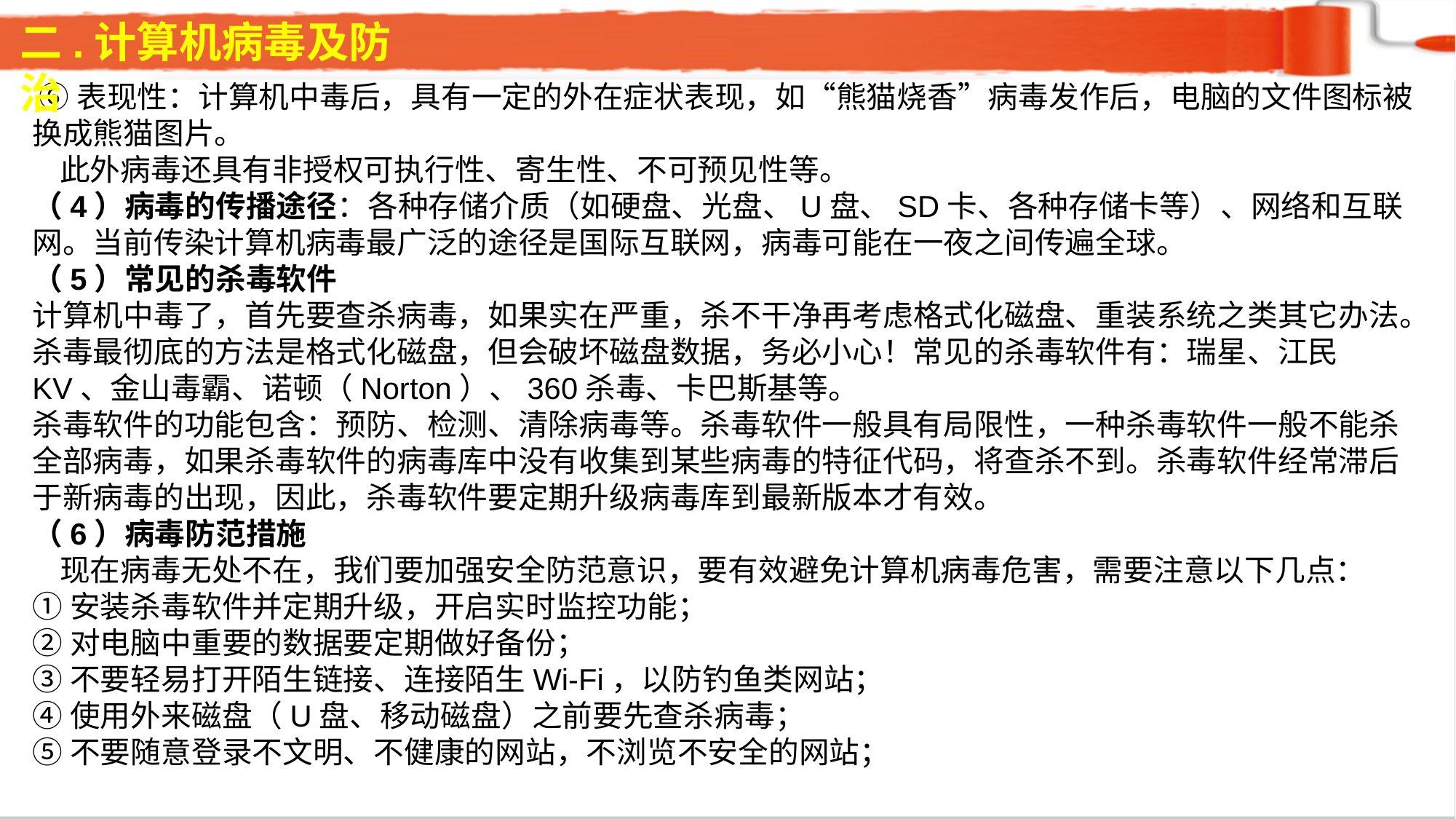

二.计算机病毒及防治
 ⑥表现性：计算机中毒后，具有一定的外在症状表现，如“熊猫烧香”病毒发作后，电脑的文件图标被换成熊猫图片。
   此外病毒还具有非授权可执行性、寄生性、不可预见性等。
（4）病毒的传播途径：各种存储介质（如硬盘、光盘、U盘、SD卡、各种存储卡等）、网络和互联网。当前传染计算机病毒最广泛的途径是国际互联网，病毒可能在一夜之间传遍全球。
（5）常见的杀毒软件
计算机中毒了，首先要查杀病毒，如果实在严重，杀不干净再考虑格式化磁盘、重装系统之类其它办法。杀毒最彻底的方法是格式化磁盘，但会破坏磁盘数据，务必小心！常见的杀毒软件有：瑞星、江民KV、金山毒霸、诺顿（Norton）、360杀毒、卡巴斯基等。
杀毒软件的功能包含：预防、检测、清除病毒等。杀毒软件一般具有局限性，一种杀毒软件一般不能杀全部病毒，如果杀毒软件的病毒库中没有收集到某些病毒的特征代码，将查杀不到。杀毒软件经常滞后于新病毒的出现，因此，杀毒软件要定期升级病毒库到最新版本才有效。
（6）病毒防范措施
   现在病毒无处不在，我们要加强安全防范意识，要有效避免计算机病毒危害，需要注意以下几点：
①安装杀毒软件并定期升级，开启实时监控功能；
②对电脑中重要的数据要定期做好备份；
③不要轻易打开陌生链接、连接陌生Wi-Fi，以防钓鱼类网站；
④使用外来磁盘（U盘、移动磁盘）之前要先查杀病毒；
⑤不要随意登录不文明、不健康的网站，不浏览不安全的网站；